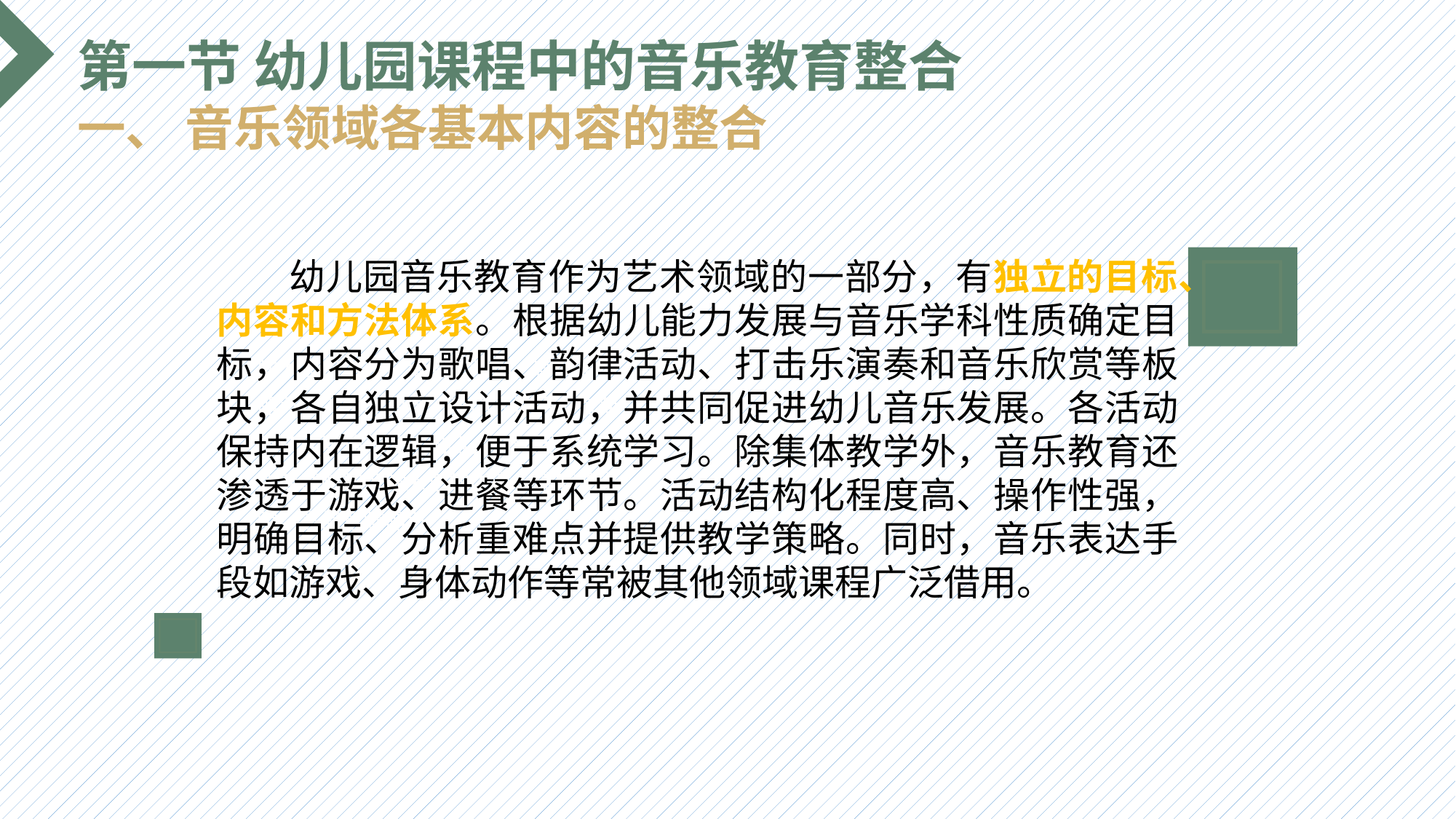

第一节 幼儿园课程中的音乐教育整合
一、 音乐领域各基本内容的整合

 幼儿园音乐教育作为艺术领域的一部分，有独立的目标、内容和方法体系。根据幼儿能力发展与音乐学科性质确定目标，内容分为歌唱、韵律活动、打击乐演奏和音乐欣赏等板块，各自独立设计活动，并共同促进幼儿音乐发展。各活动保持内在逻辑，便于系统学习。除集体教学外，音乐教育还渗透于游戏、进餐等环节。活动结构化程度高、操作性强，明确目标、分析重难点并提供教学策略。同时，音乐表达手段如游戏、身体动作等常被其他领域课程广泛借用。

选题背景
输入您的内容，请简要说明，言简意赅即可输入您的内容，请简要说明，言简意赅即可输入您的内容，请简要说明，言简意赅即可输入您的内容，请简要说明，言简意赅即可